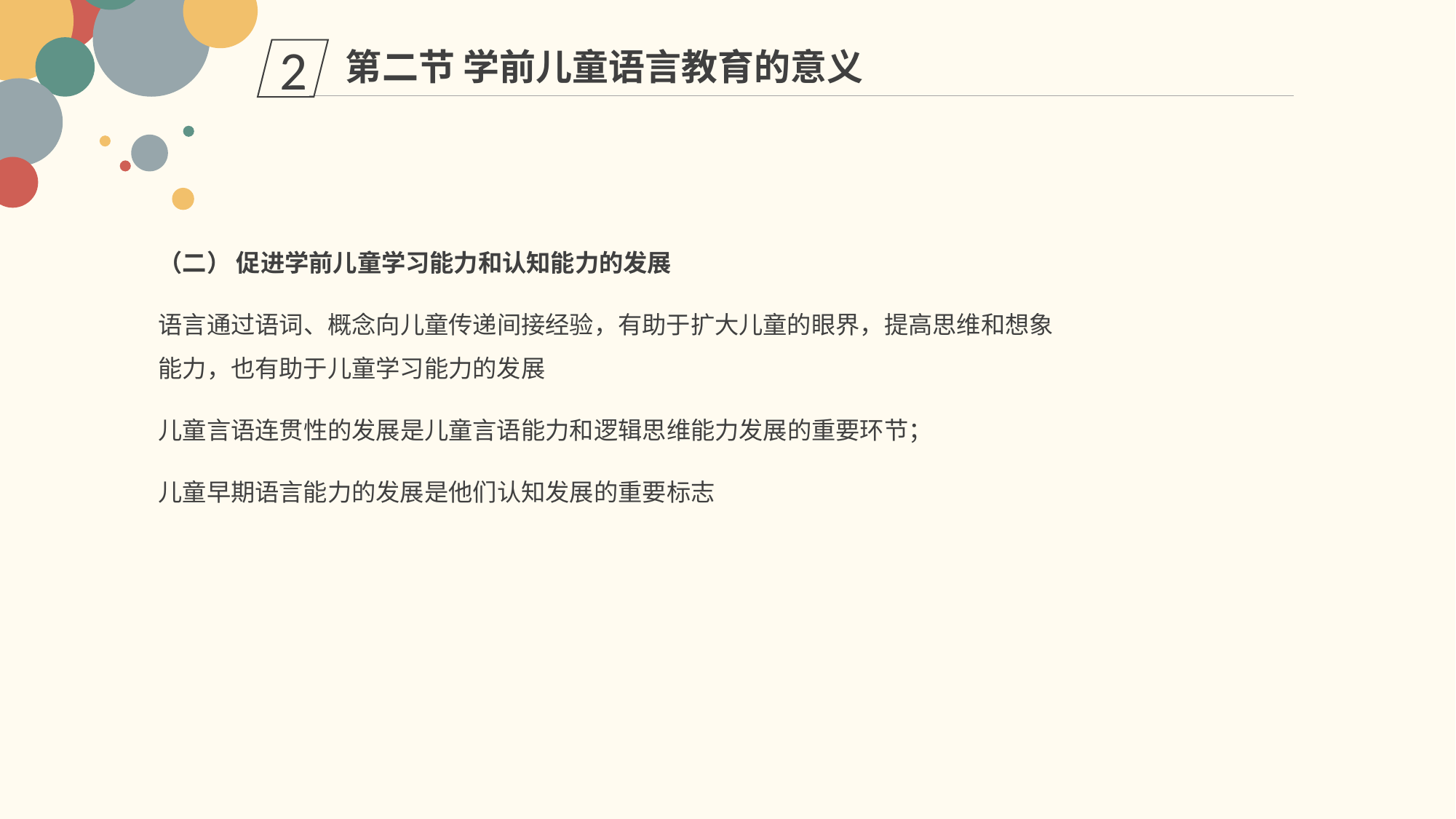

第二节 学前儿童语言教育的意义
2
（二） 促进学前儿童学习能力和认知能力的发展
语言通过语词、概念向儿童传递间接经验，有助于扩大儿童的眼界，提高思维和想象能力，也有助于儿童学习能力的发展
儿童言语连贯性的发展是儿童言语能力和逻辑思维能力发展的重要环节；
儿童早期语言能力的发展是他们认知发展的重要标志